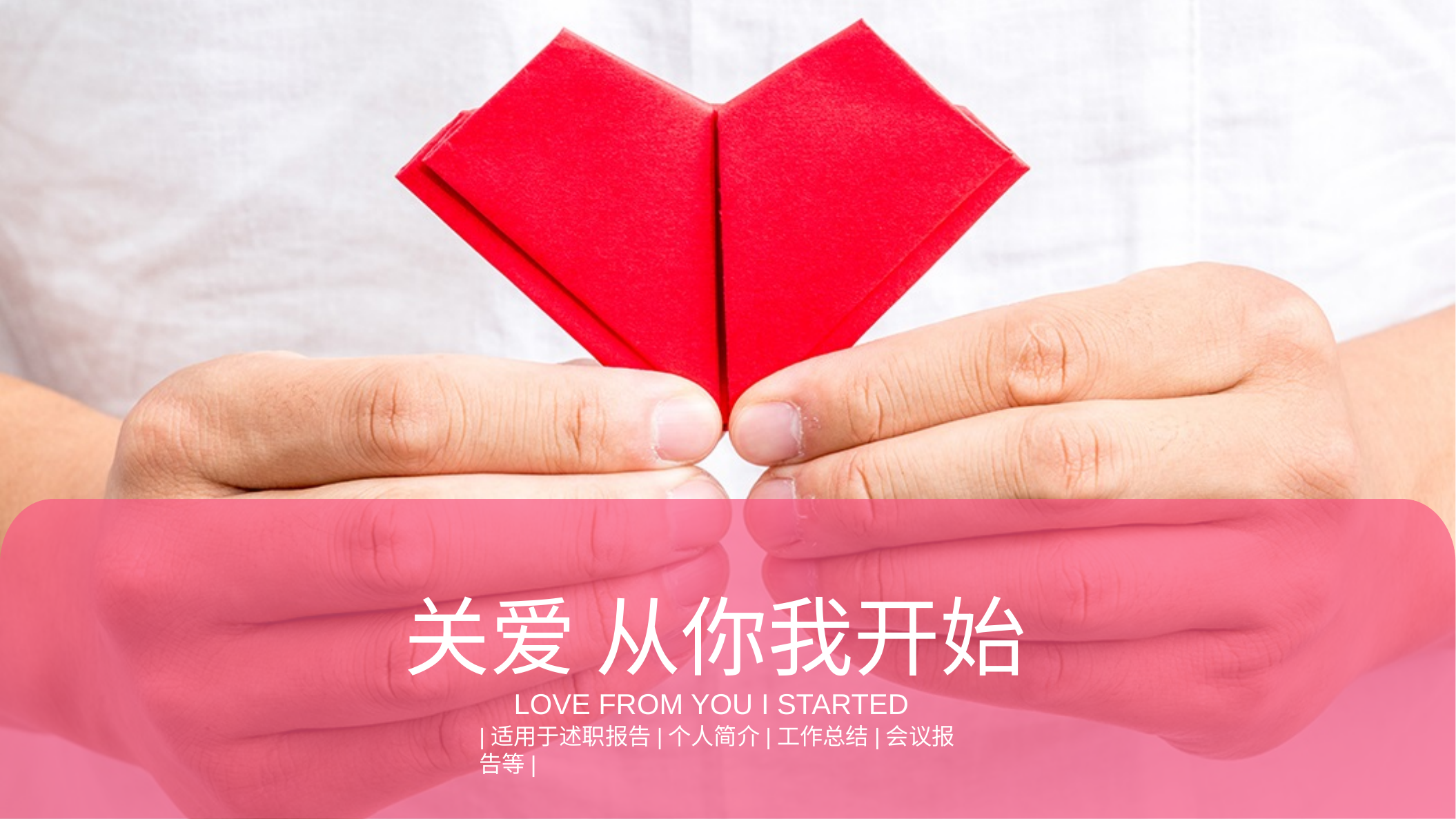

关爱 从你我开始
LOVE FROM YOU I STARTED
|适用于述职报告|个人简介|工作总结|会议报告等|